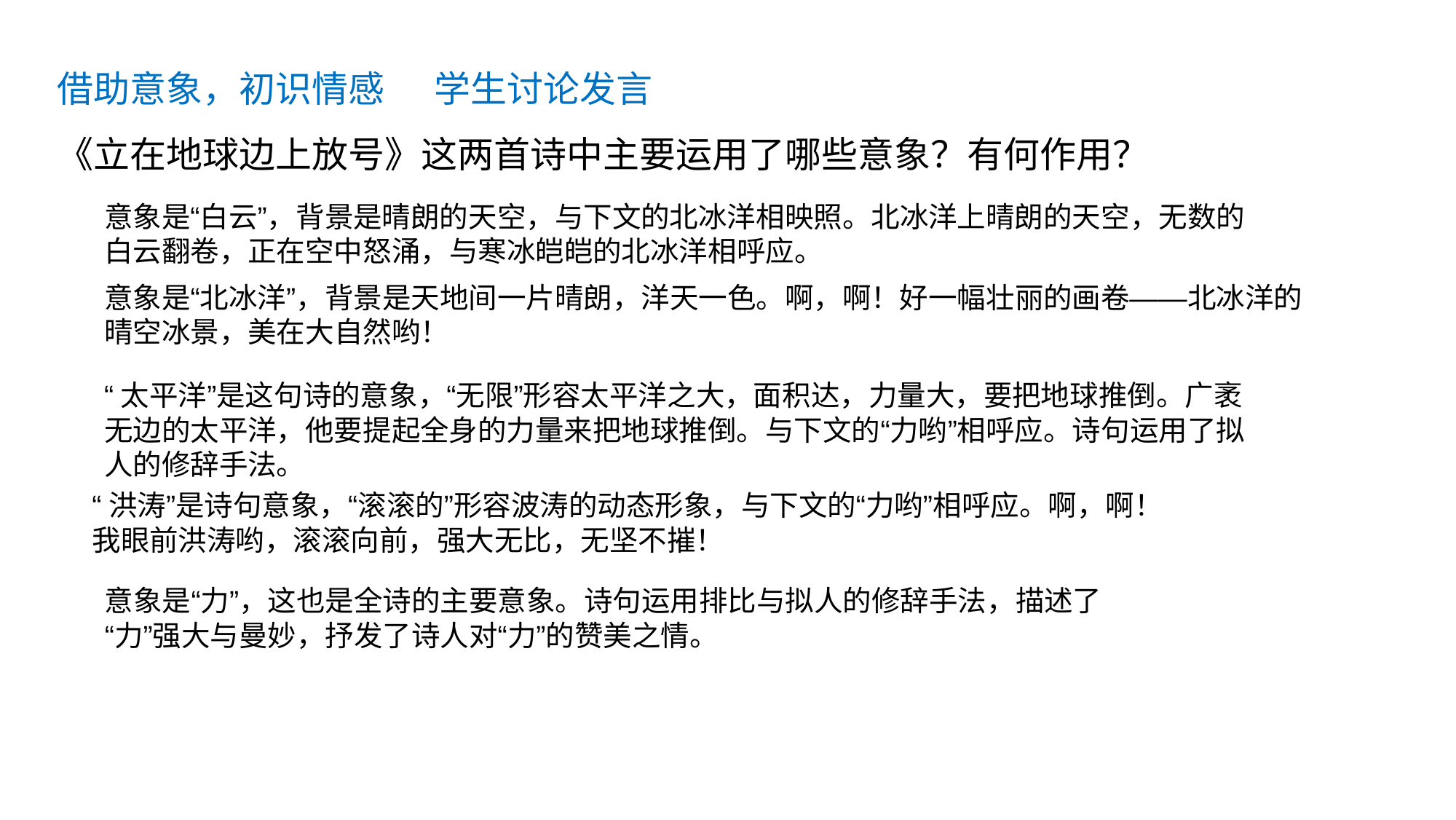

借助意象，初识情感      学生讨论发言
《立在地球边上放号》这两首诗中主要运用了哪些意象？有何作用？
意象是“白云”，背景是晴朗的天空，与下文的北冰洋相映照。北冰洋上晴朗的天空，无数的白云翻卷，正在空中怒涌，与寒冰皑皑的北冰洋相呼应。
意象是“北冰洋”，背景是天地间一片晴朗，洋天一色。啊，啊！好一幅壮丽的画卷——北冰洋的晴空冰景，美在大自然哟！
“太平洋”是这句诗的意象，“无限”形容太平洋之大，面积达，力量大，要把地球推倒。广袤无边的太平洋，他要提起全身的力量来把地球推倒。与下文的“力哟”相呼应。诗句运用了拟人的修辞手法。
“洪涛”是诗句意象，“滚滚的”形容波涛的动态形象，与下文的“力哟”相呼应。啊，啊！我眼前洪涛哟，滚滚向前，强大无比，无坚不摧！
意象是“力”，这也是全诗的主要意象。诗句运用排比与拟人的修辞手法，描述了“力”强大与曼妙，抒发了诗人对“力”的赞美之情。